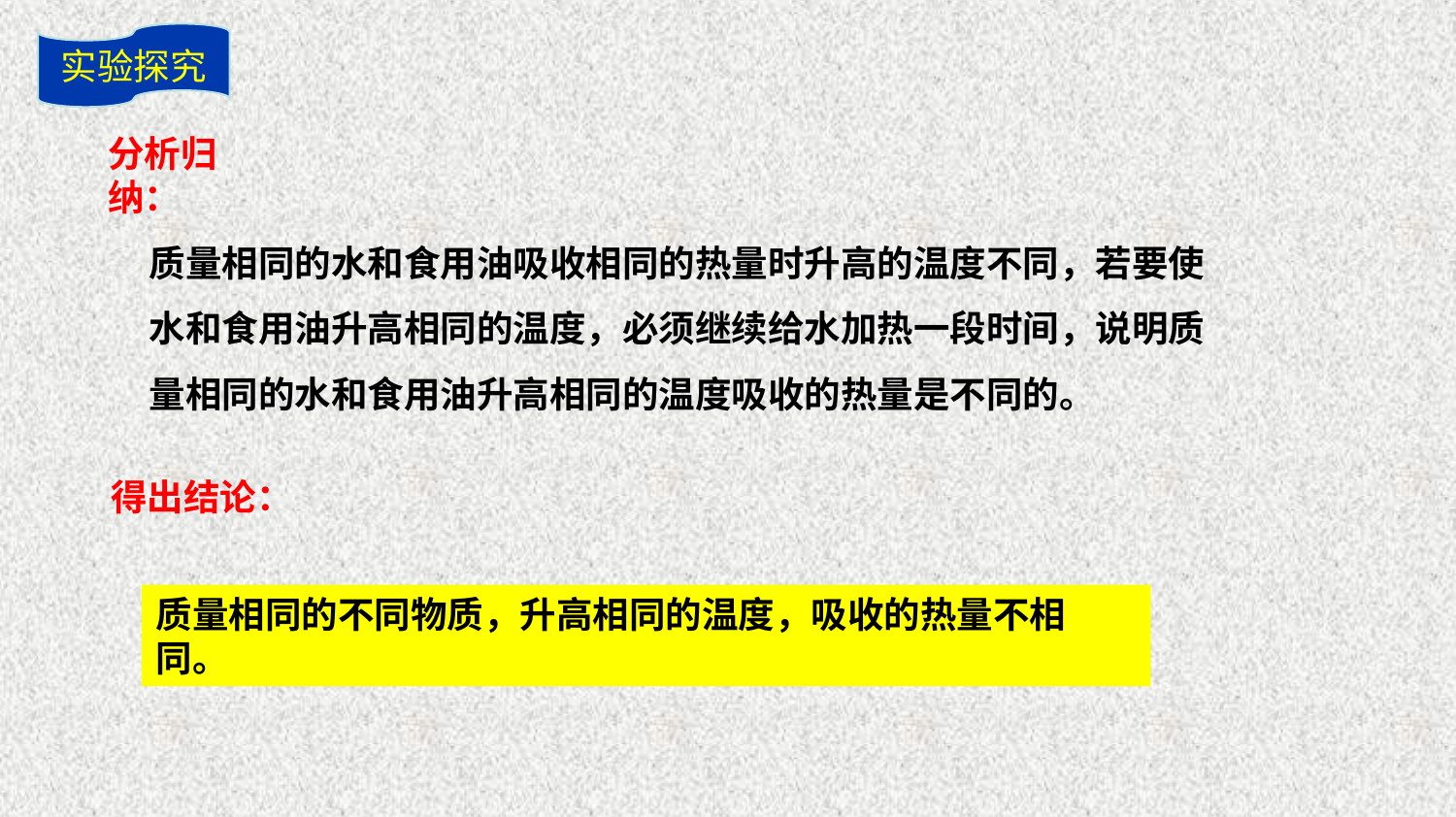

实验探究
分析归纳：
质量相同的水和食用油吸收相同的热量时升高的温度不同，若要使水和食用油升高相同的温度，必须继续给水加热一段时间，说明质量相同的水和食用油升高相同的温度吸收的热量是不同的。
得出结论：
质量相同的不同物质，升高相同的温度，吸收的热量不相同。